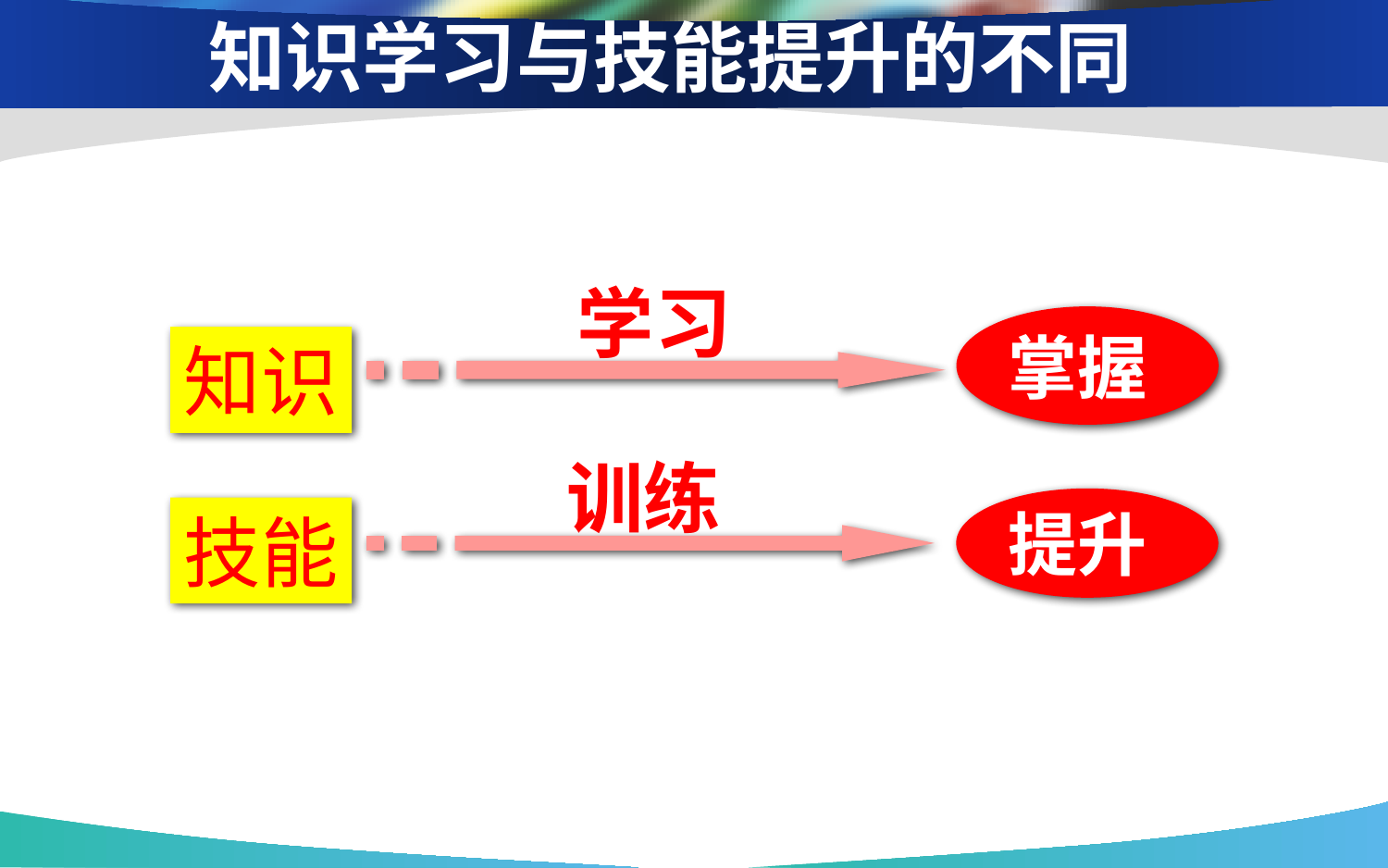

# 知识学习与技能提升的不同
学习
掌握
知识

训练
提升
技能